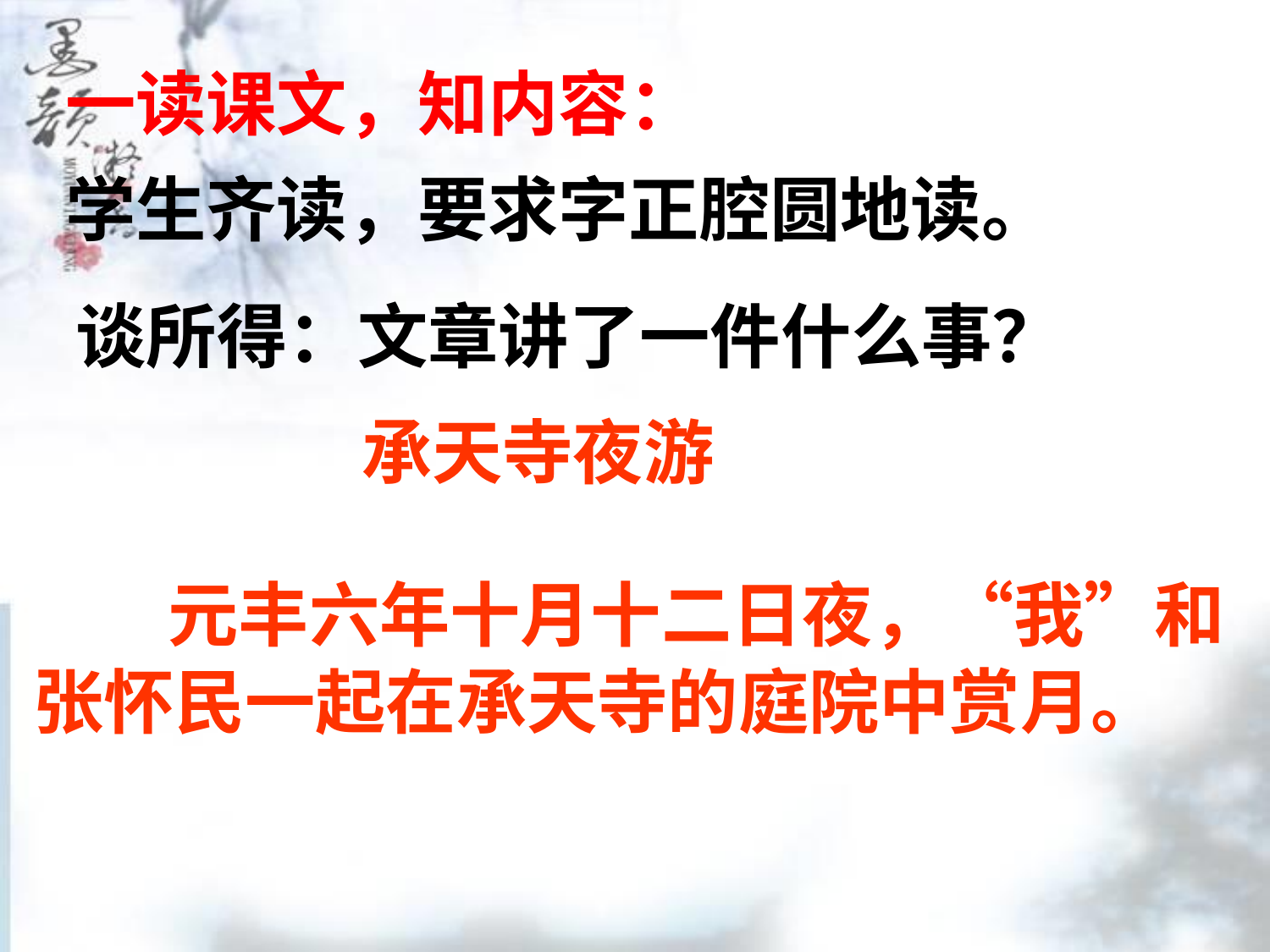

一读课文，知内容：
学生齐读，要求字正腔圆地读。
谈所得：文章讲了一件什么事？
承天寺夜游
      元丰六年十月十二日夜，“我”和张怀民一起在承天寺的庭院中赏月。